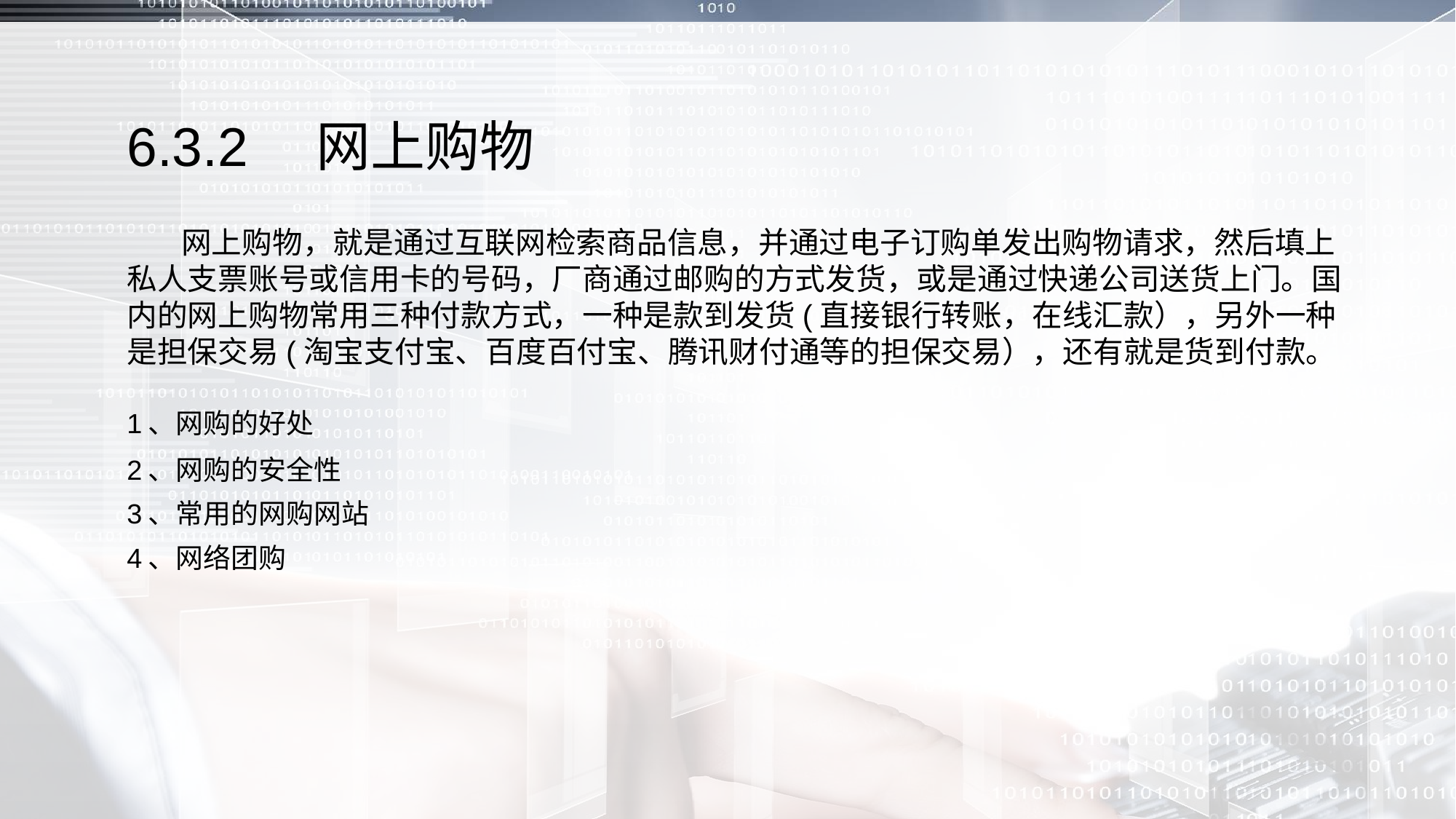

# 6.3.2　网上购物
       网上购物，就是通过互联网检索商品信息，并通过电子订购单发出购物请求，然后填上私人支票账号或信用卡的号码，厂商通过邮购的方式发货，或是通过快递公司送货上门。国内的网上购物常用三种付款方式，一种是款到发货(直接银行转账，在线汇款），另外一种是担保交易(淘宝支付宝、百度百付宝、腾讯财付通等的担保交易），还有就是货到付款。
1、网购的好处
2、网购的安全性
3、常用的网购网站
4、网络团购